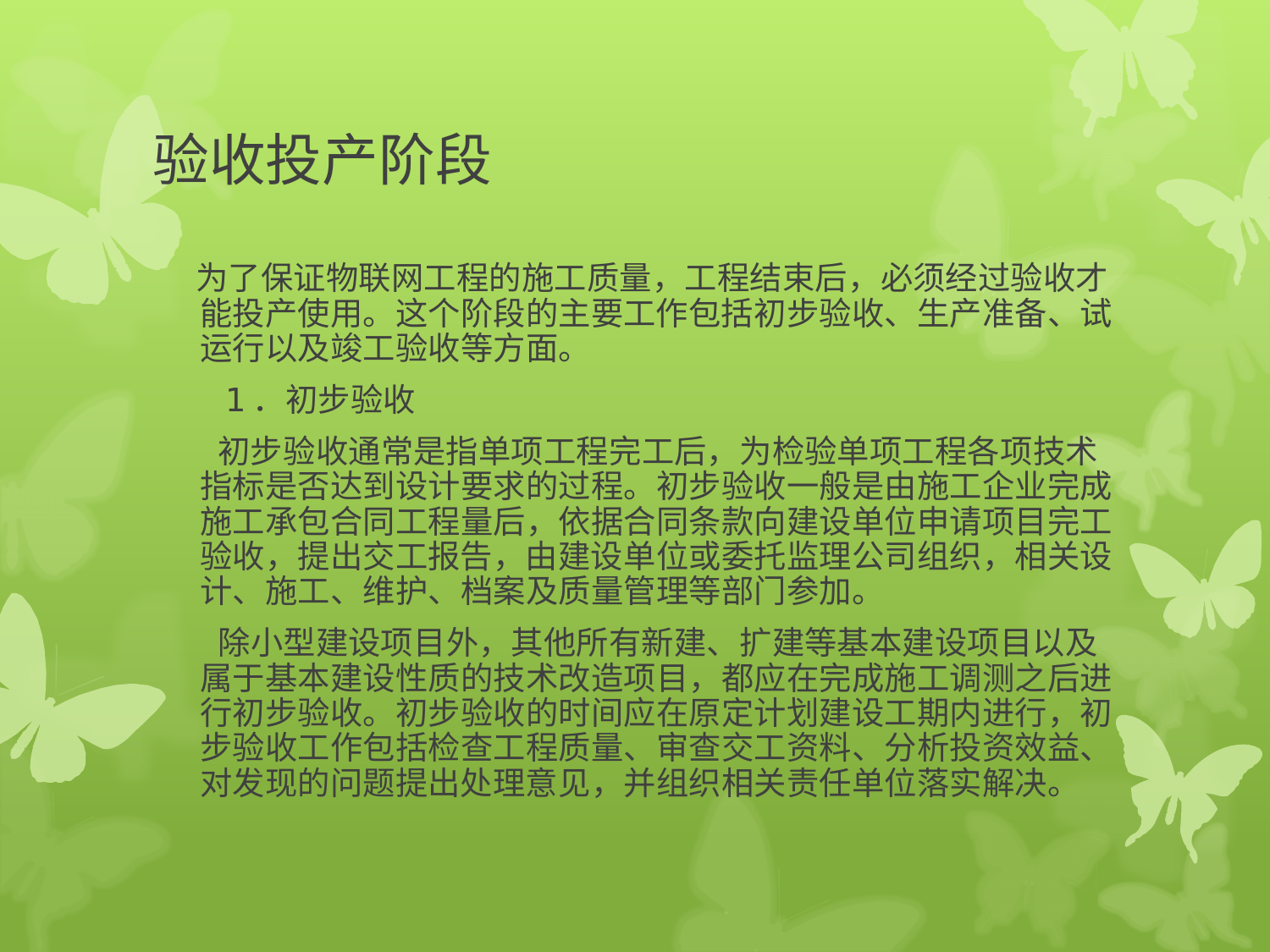

# 验收投产阶段
     为了保证物联网工程的施工质量，工程结束后，必须经过验收才能投产使用。这个阶段的主要工作包括初步验收、生产准备、试运行以及竣工验收等方面。
　　1．初步验收
　　初步验收通常是指单项工程完工后，为检验单项工程各项技术指标是否达到设计要求的过程。初步验收一般是由施工企业完成施工承包合同工程量后，依据合同条款向建设单位申请项目完工验收，提出交工报告，由建设单位或委托监理公司组织，相关设计、施工、维护、档案及质量管理等部门参加。
　　除小型建设项目外，其他所有新建、扩建等基本建设项目以及属于基本建设性质的技术改造项目，都应在完成施工调测之后进行初步验收。初步验收的时间应在原定计划建设工期内进行，初步验收工作包括检查工程质量、审查交工资料、分析投资效益、对发现的问题提出处理意见，并组织相关责任单位落实解决。